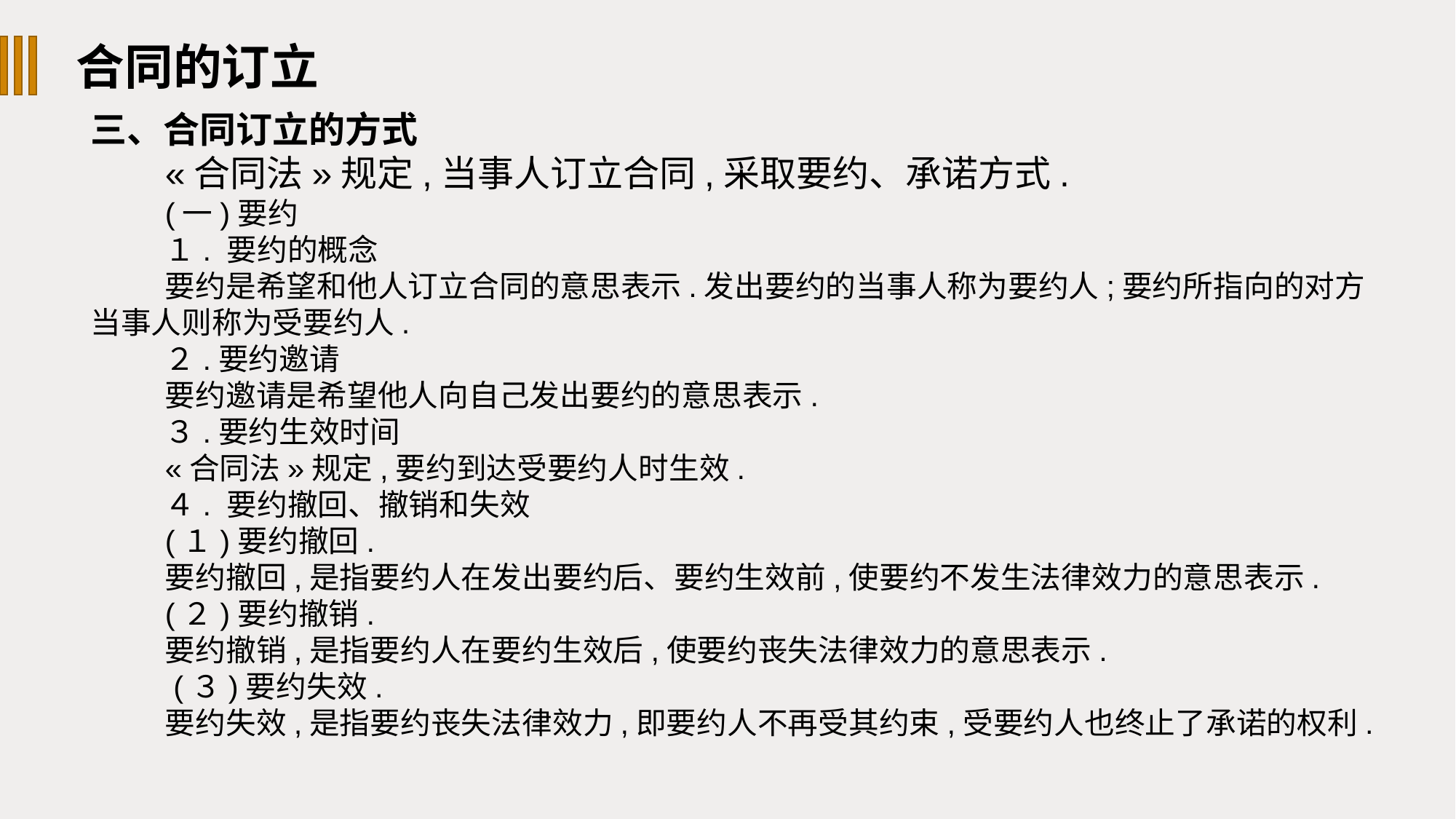

合同的订立

三、合同订立的方式
«合同法»规定,当事人订立合同,采取要约、承诺方式.
(一)要约
１. 要约的概念
要约是希望和他人订立合同的意思表示.发出要约的当事人称为要约人;要约所指向的对方当事人则称为受要约人.
２.要约邀请
要约邀请是希望他人向自己发出要约的意思表示.
３.要约生效时间
«合同法»规定,要约到达受要约人时生效.
４. 要约撤回、撤销和失效
(１)要约撤回.
要约撤回,是指要约人在发出要约后、要约生效前,使要约不发生法律效力的意思表示.
(２)要约撤销.
要约撤销,是指要约人在要约生效后,使要约丧失法律效力的意思表示.
 (３)要约失效.
要约失效,是指要约丧失法律效力,即要约人不再受其约束,受要约人也终止了承诺的权利.